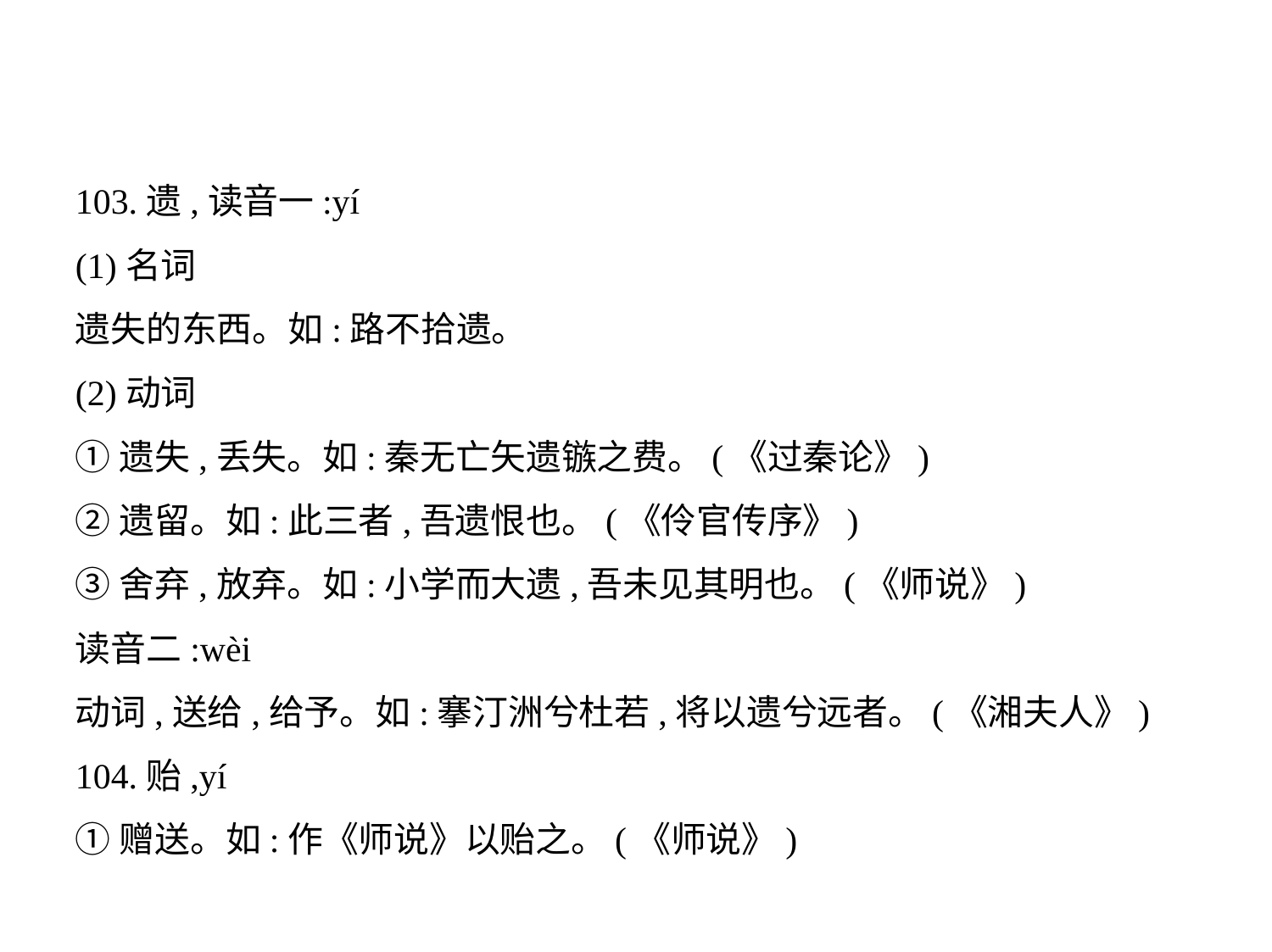

103.遗,读音一:yí
(1)名词
遗失的东西。如:路不拾遗。
(2)动词
①遗失,丢失。如:秦无亡矢遗镞之费。(《过秦论》)
②遗留。如:此三者,吾遗恨也。(《伶官传序》)
③舍弃,放弃。如:小学而大遗,吾未见其明也。(《师说》)
读音二:wèi
动词,送给,给予。如:搴汀洲兮杜若,将以遗兮远者。(《湘夫人》)
104.贻,yí
①赠送。如:作《师说》以贻之。(《师说》)